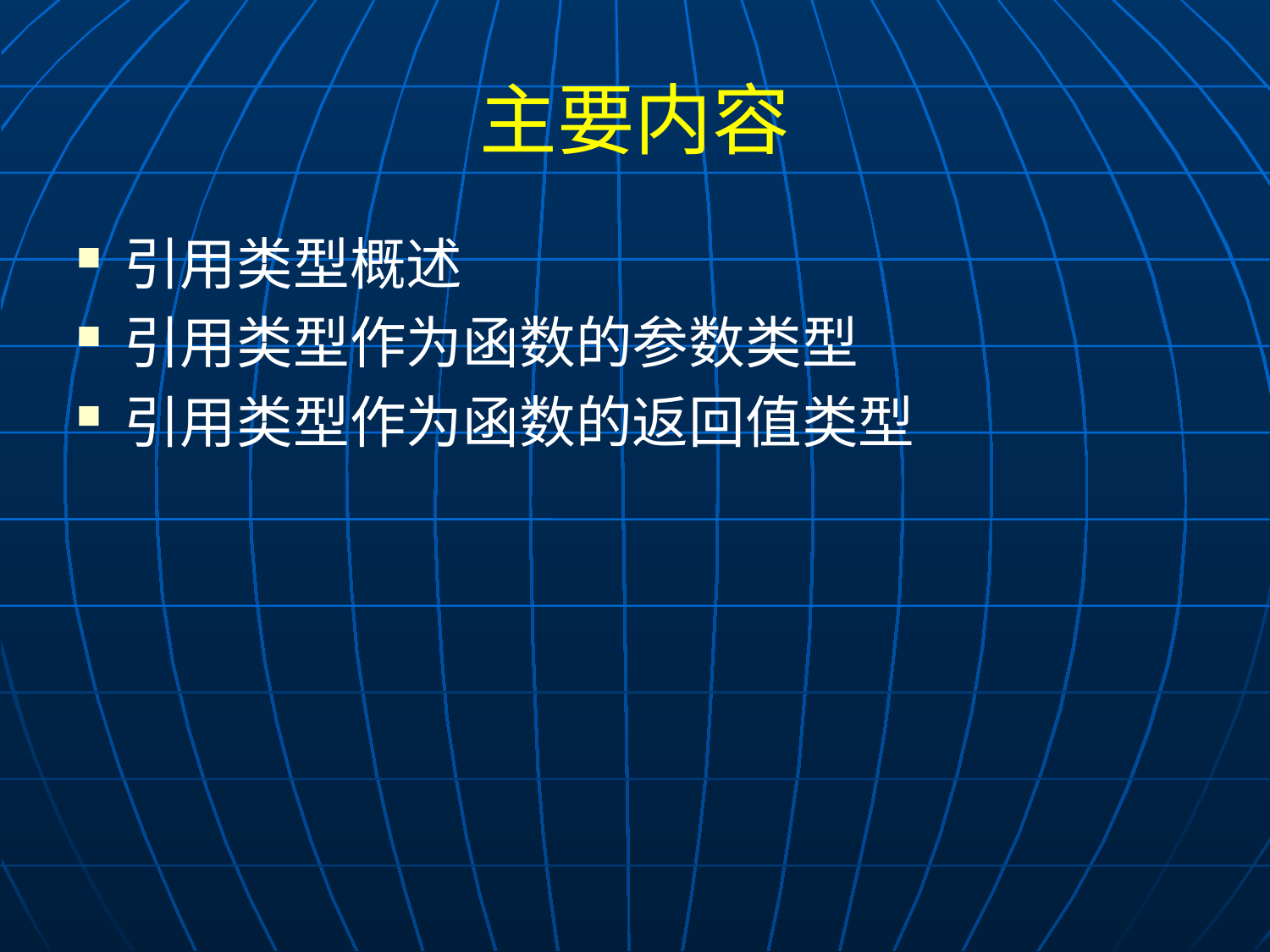

# 主要内容
引用类型概述
引用类型作为函数的参数类型
引用类型作为函数的返回值类型